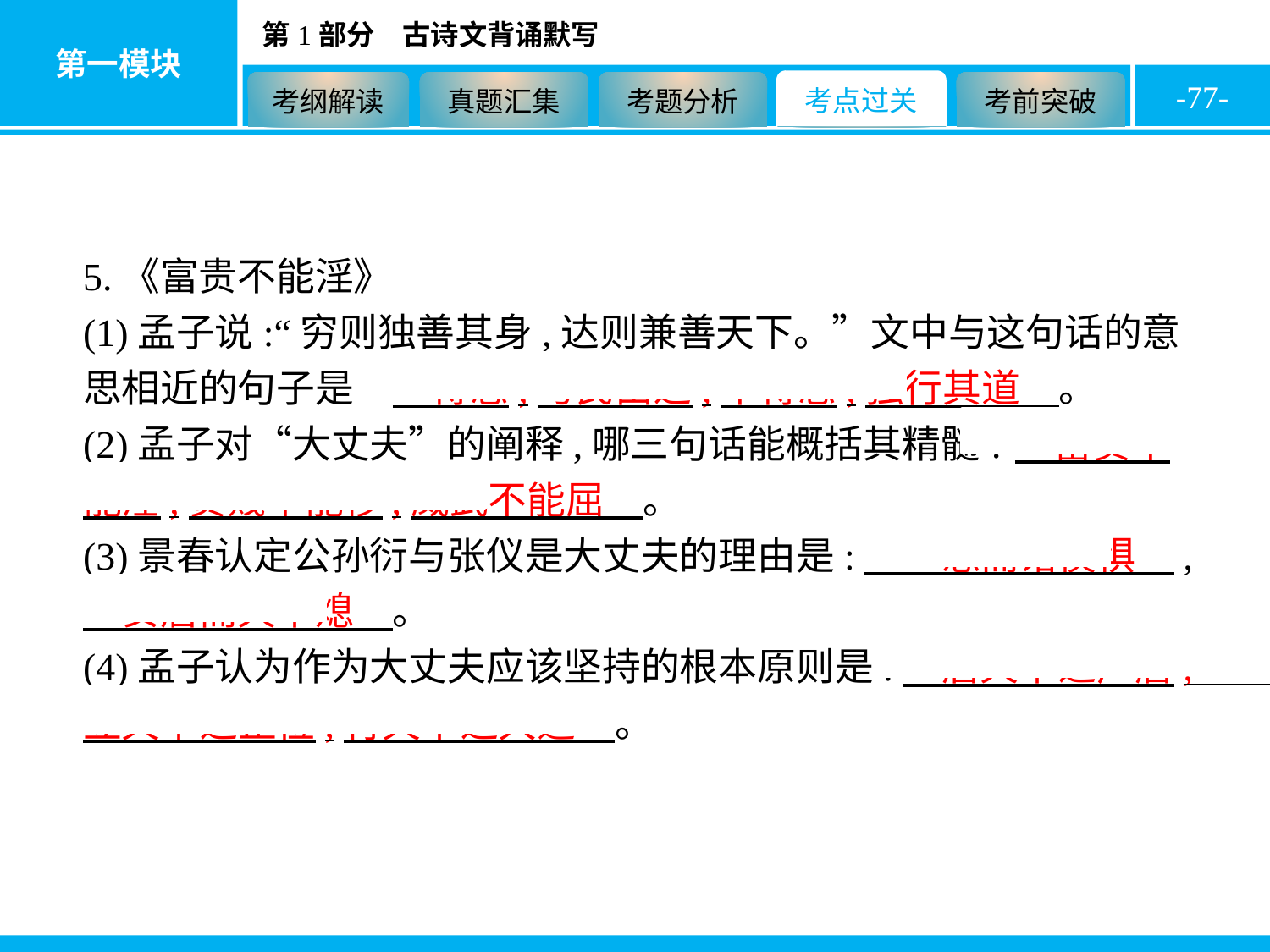

-77-
5.《富贵不能淫》
(1)孟子说:“穷则独善其身,达则兼善天下。”文中与这句话的意思相近的句子是“　得志,与民由之,不得志,独行其道　。
(2)孟子对“大丈夫”的阐释,哪三句话能概括其精髓?　富贵不能淫,贫贱不能移,威武不能屈　。
(3)景春认定公孙衍与张仪是大丈夫的理由是:　一怒而诸侯惧　,　安居而天下熄　。
(4)孟子认为作为大丈夫应该坚持的根本原则是:　居天下之广居,立天下之正位,行天下之大道　。